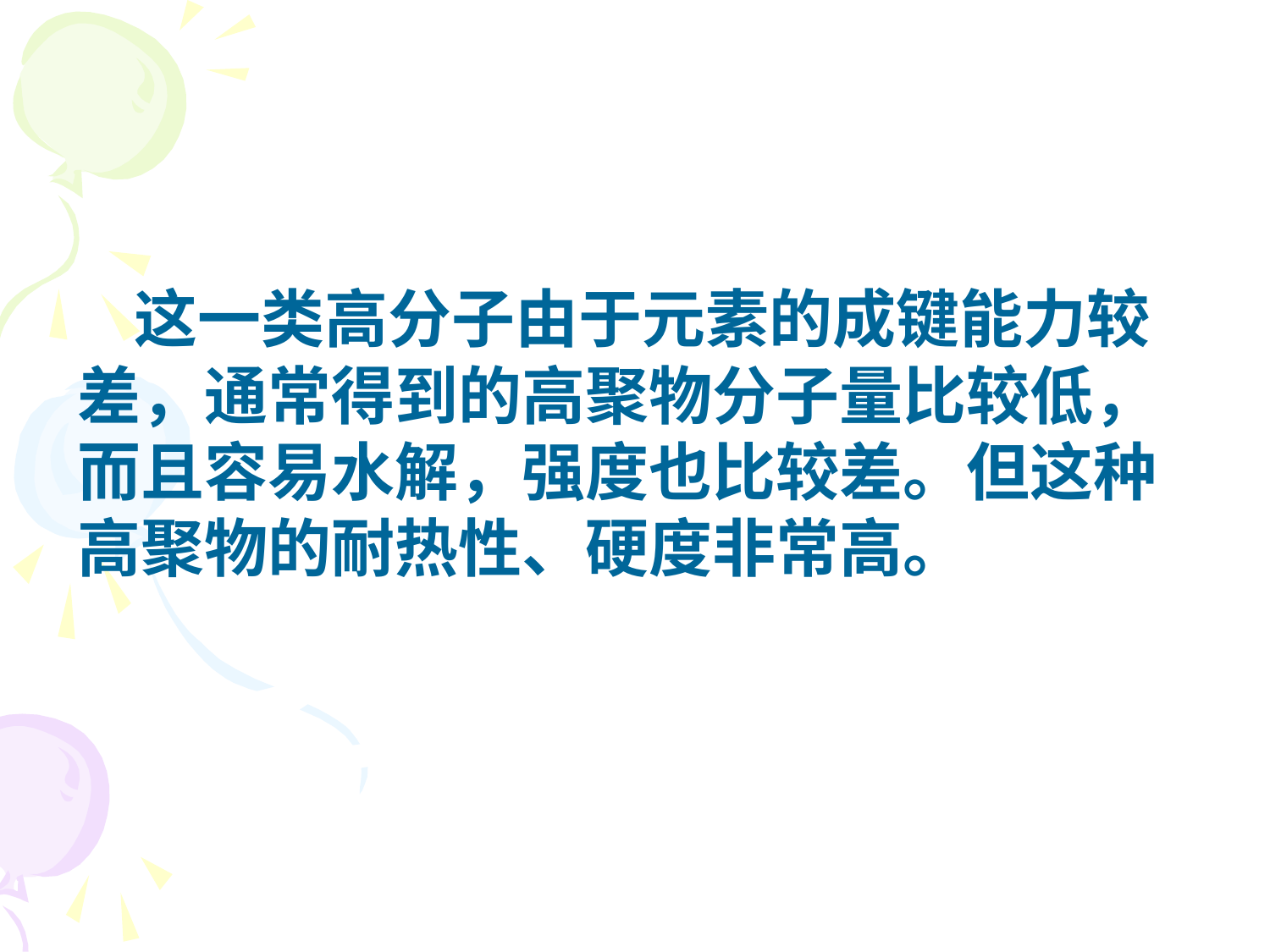

这一类高分子由于元素的成键能力较差，通常得到的高聚物分子量比较低，而且容易水解，强度也比较差。但这种高聚物的耐热性、硬度非常高。